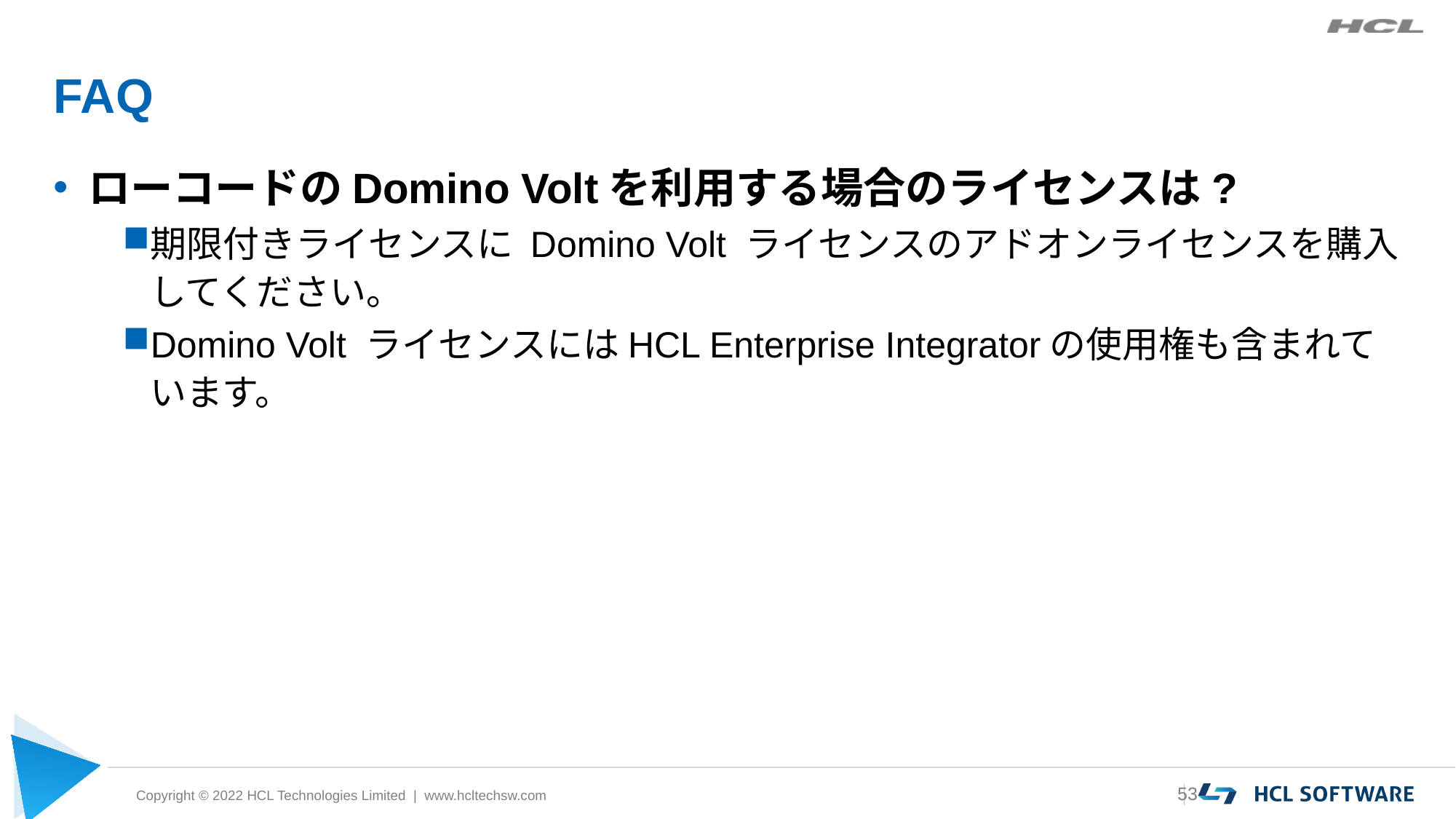

# FAQ
ローコードのDomino Voltを利用する場合のライセンスは?
期限付きライセンスに Domino Volt ライセンスのアドオンライセンスを購入してください。
Domino Volt ライセンスにはHCL Enterprise Integratorの使用権も含まれています。